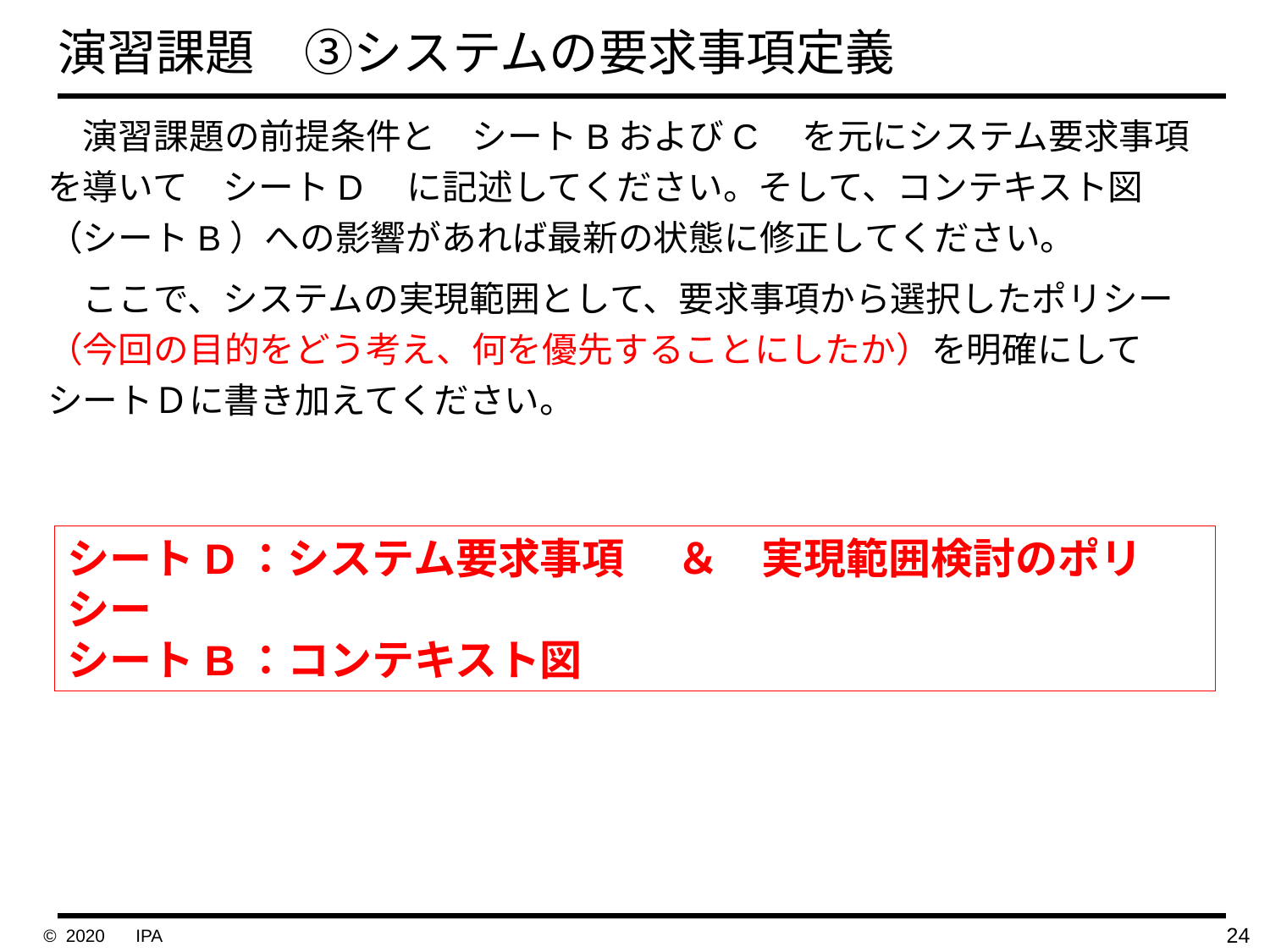

# 演習課題　③システムの要求事項定義
　演習課題の前提条件と　シートBおよびC　を元にシステム要求事項を導いて　シートD　に記述してください。そして、コンテキスト図（シートB）への影響があれば最新の状態に修正してください。
　ここで、システムの実現範囲として、要求事項から選択したポリシー（今回の目的をどう考え、何を優先することにしたか）を明確にしてシートＤに書き加えてください。

シートD：システム要求事項　 ＆　実現範囲検討のポリシー
シートB：コンテキスト図